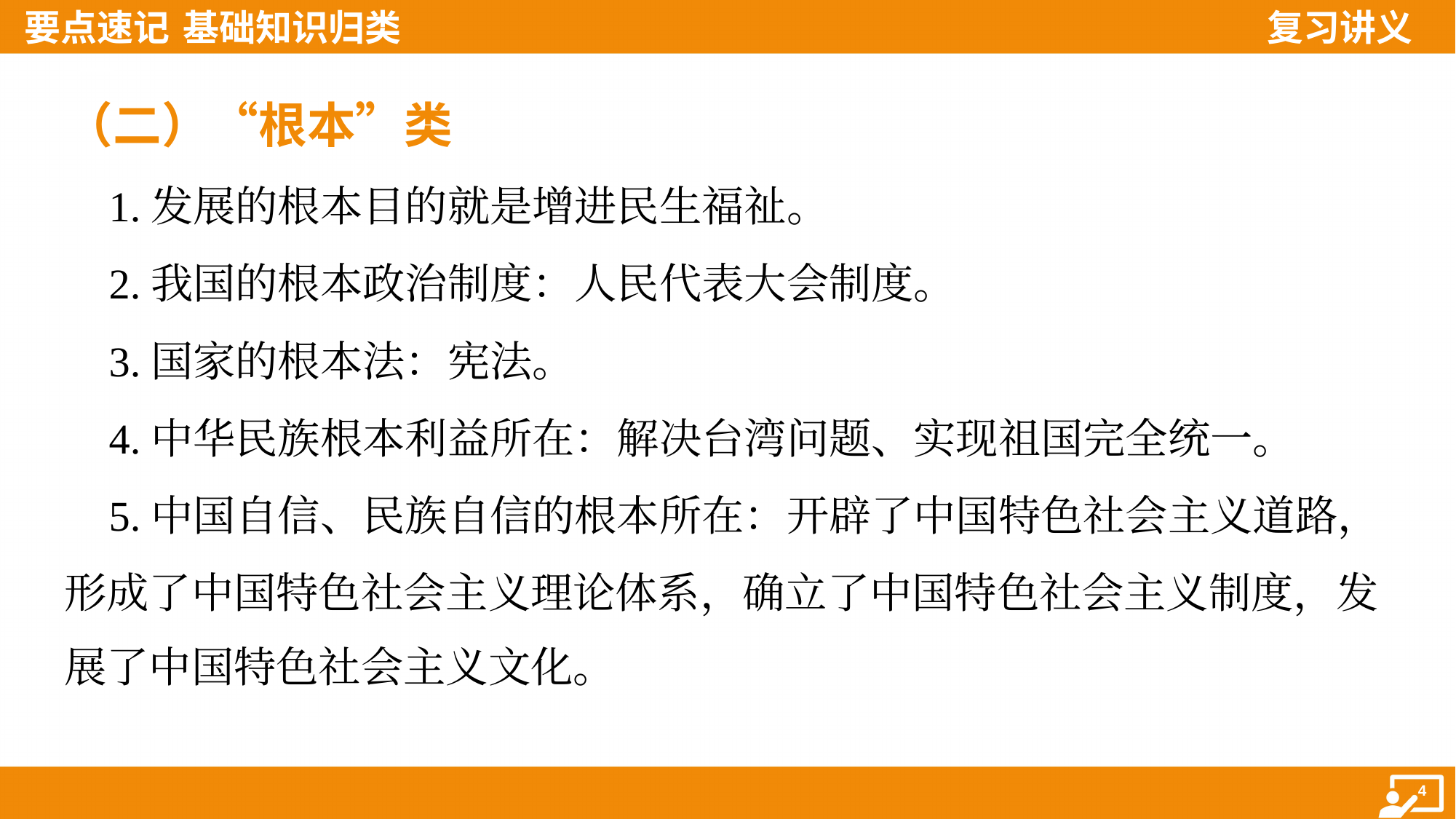

（二）“根本”类
    1.发展的根本目的就是增进民生福祉。
    2.我国的根本政治制度：人民代表大会制度。
    3.国家的根本法：宪法。
    4.中华民族根本利益所在：解决台湾问题、实现祖国完全统一。
    5.中国自信、民族自信的根本所在：开辟了中国特色社会主义道路，
形成了中国特色社会主义理论体系，确立了中国特色社会主义制度，发
展了中国特色社会主义文化。